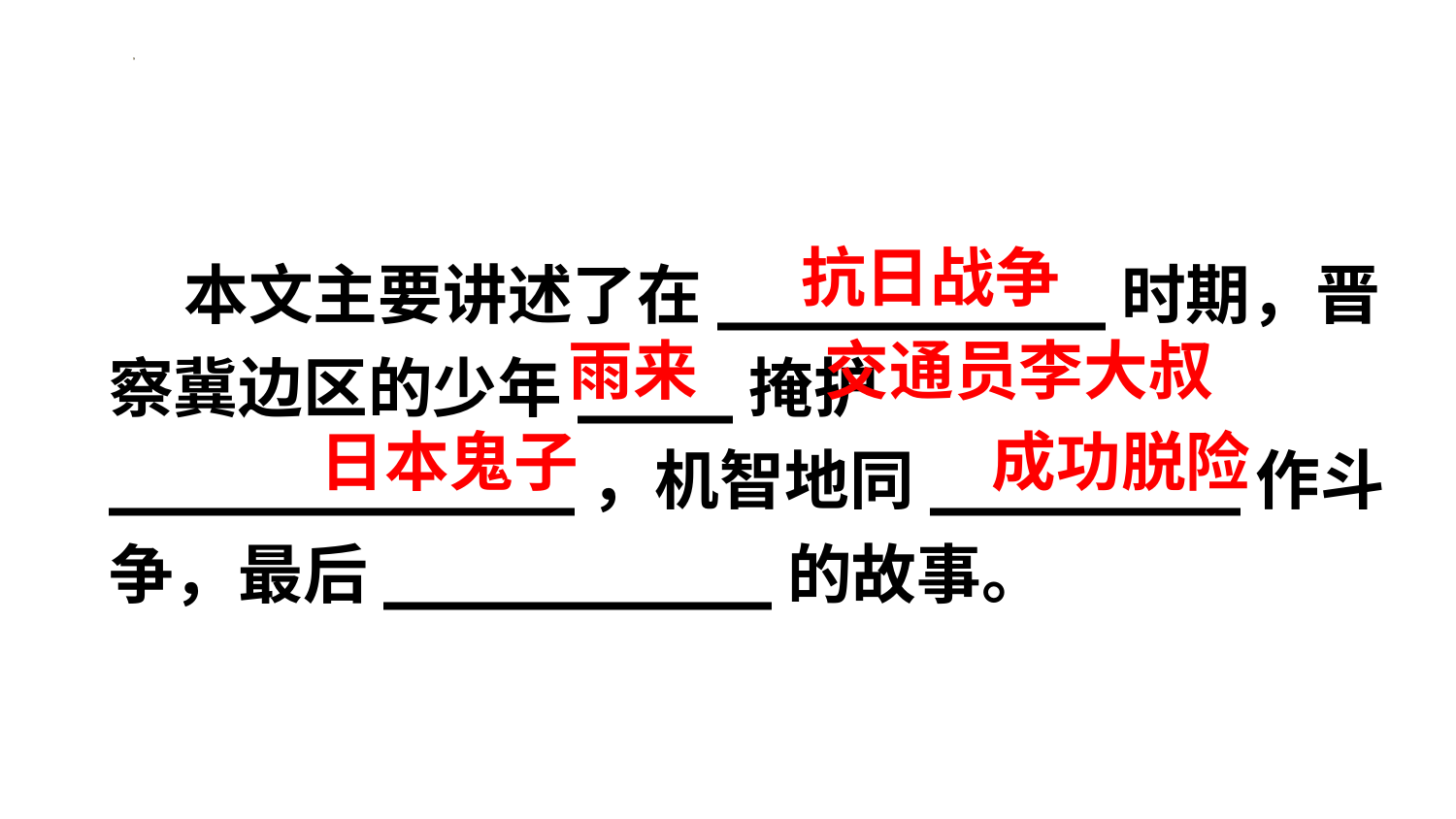

抗日战争
    本文主要讲述了在__________时期，晋察冀边区的少年____掩护____________，机智地同________作斗争，最后__________的故事。
雨来
交通员李大叔
日本鬼子
成功脱险